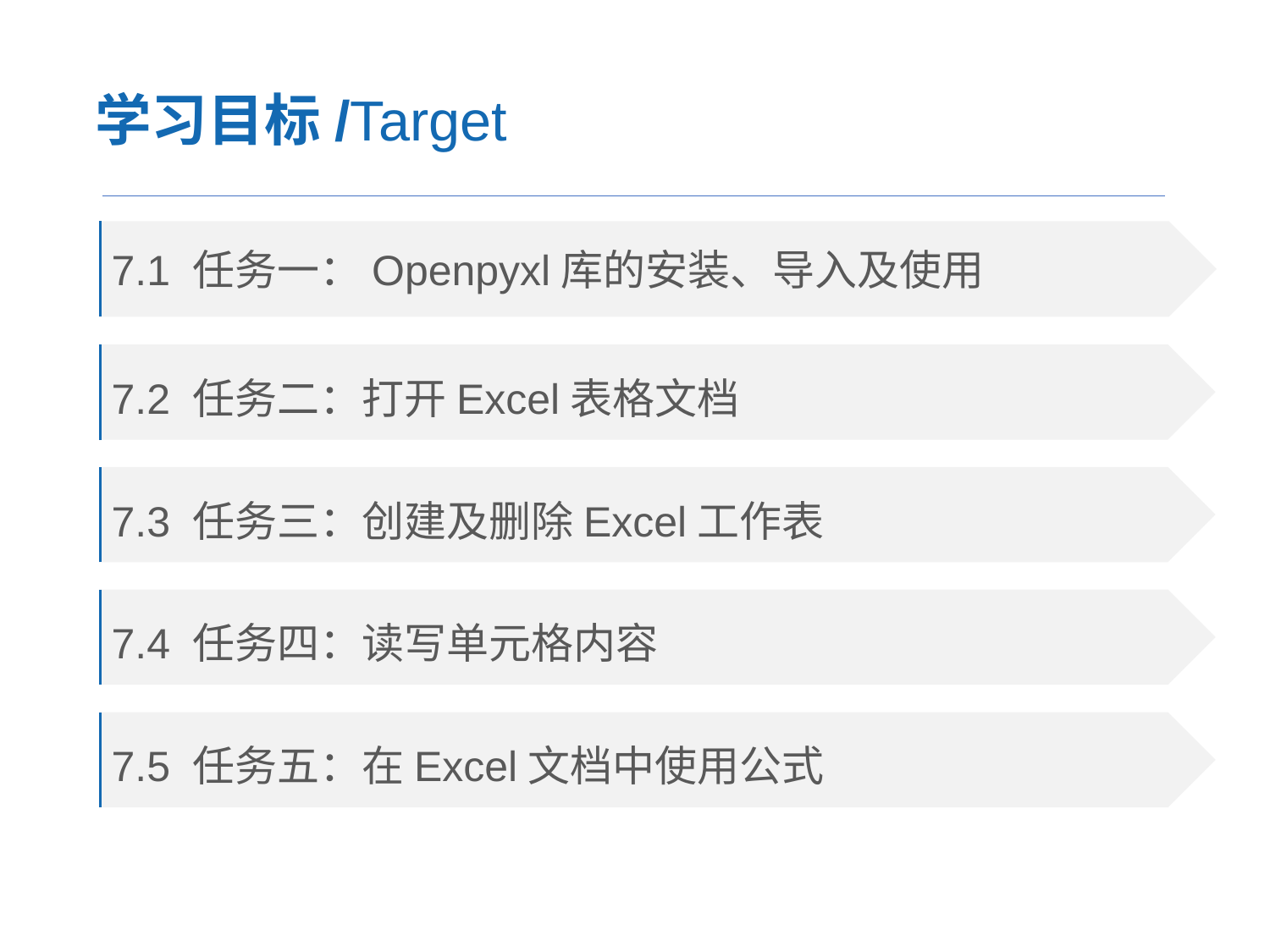

学习目标/Target
7.1 任务一：Openpyxl库的安装、导入及使用

7.2 任务二：打开Excel表格文档

7.3 任务三：创建及删除Excel工作表

7.4 任务四：读写单元格内容

7.5 任务五：在Excel文档中使用公式